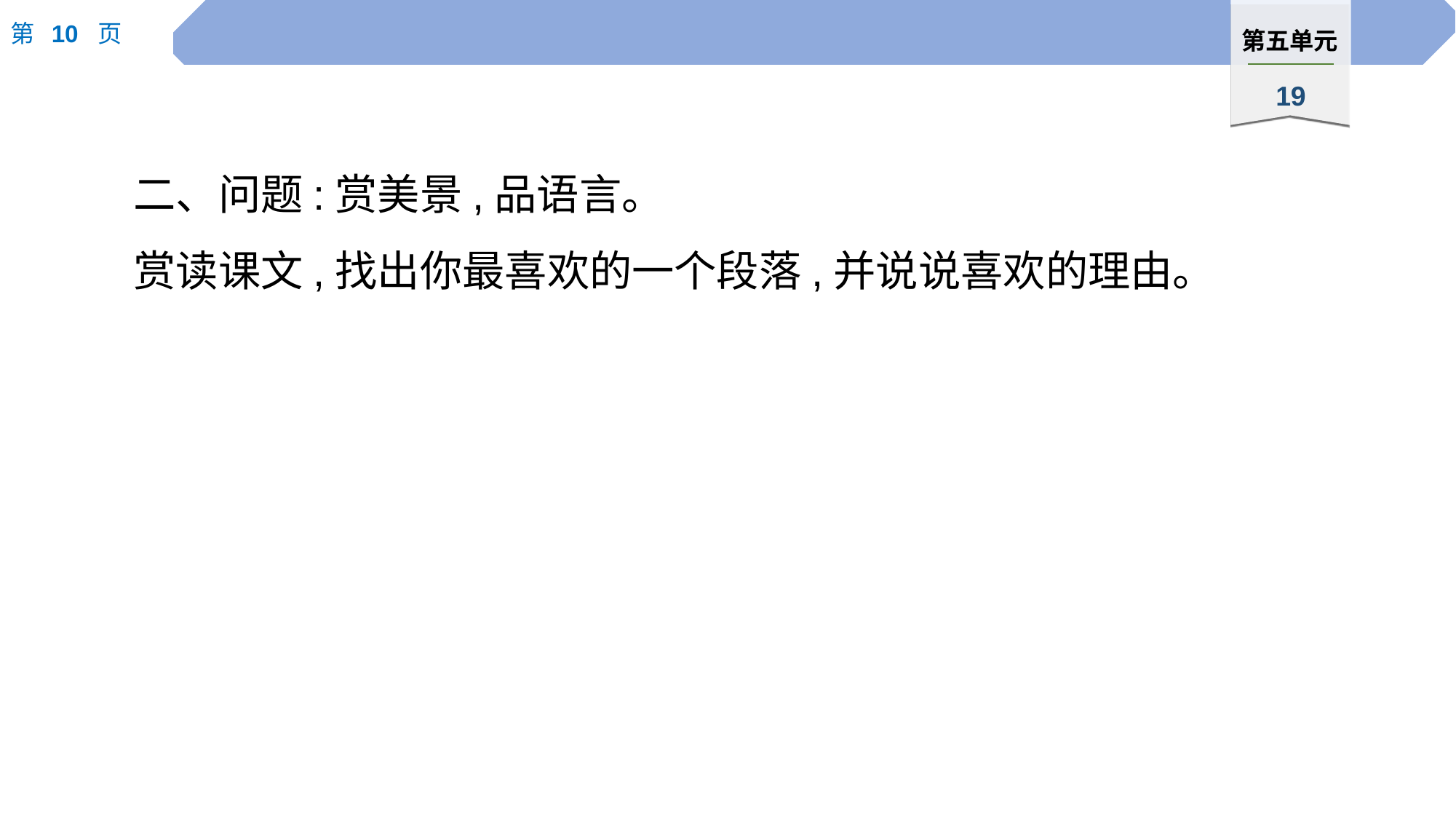

二、问题:赏美景,品语言。
赏读课文,找出你最喜欢的一个段落,并说说喜欢的理由。